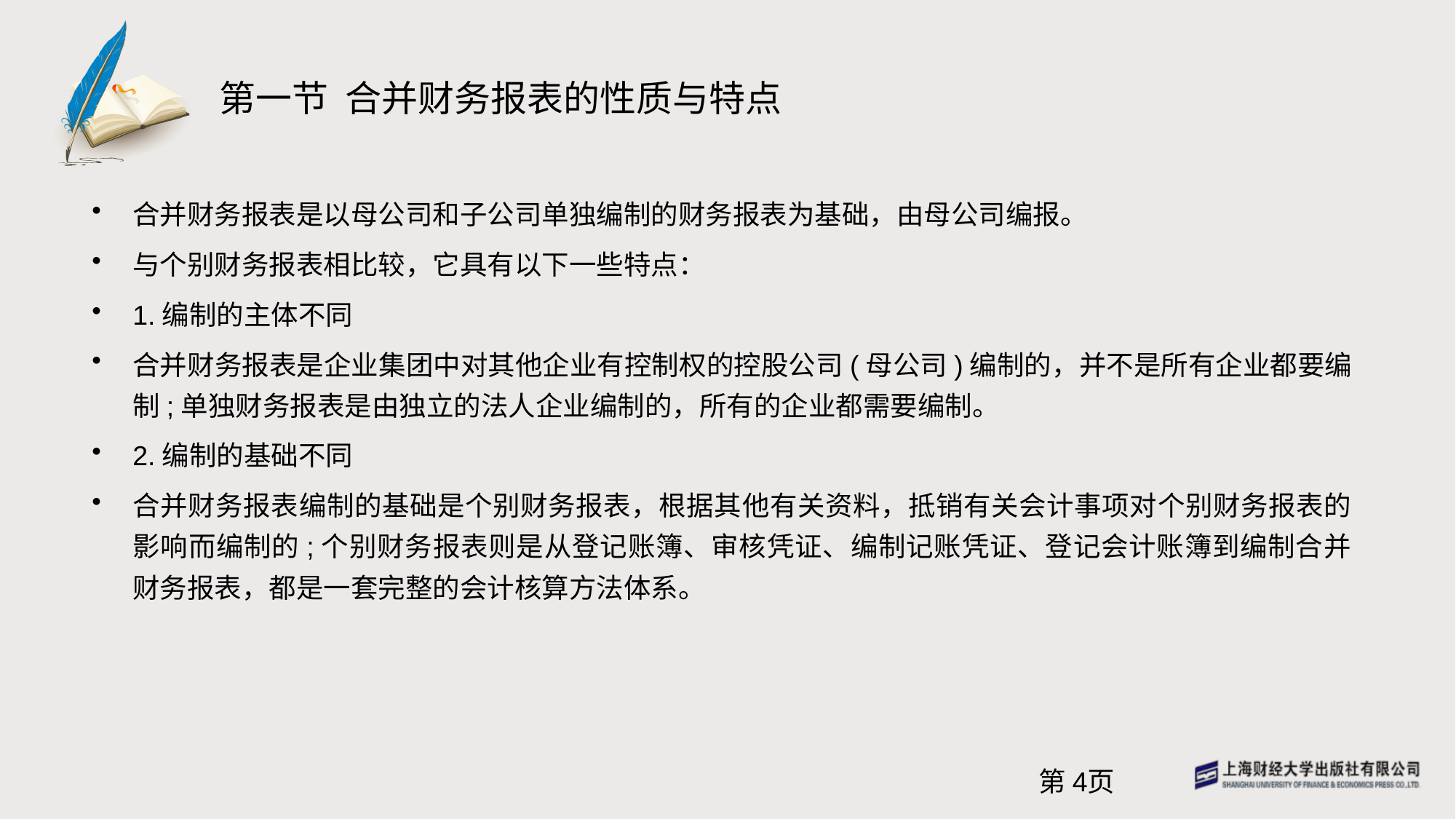

# 第一节  合并财务报表的性质与特点
合并财务报表是以母公司和子公司单独编制的财务报表为基础，由母公司编报。
与个别财务报表相比较，它具有以下一些特点：
1.编制的主体不同
合并财务报表是企业集团中对其他企业有控制权的控股公司(母公司)编制的，并不是所有企业都要编制;单独财务报表是由独立的法人企业编制的，所有的企业都需要编制。
2.编制的基础不同
合并财务报表编制的基础是个别财务报表，根据其他有关资料，抵销有关会计事项对个别财务报表的影响而编制的;个别财务报表则是从登记账簿、审核凭证、编制记账凭证、登记会计账簿到编制合并财务报表，都是一套完整的会计核算方法体系。

4